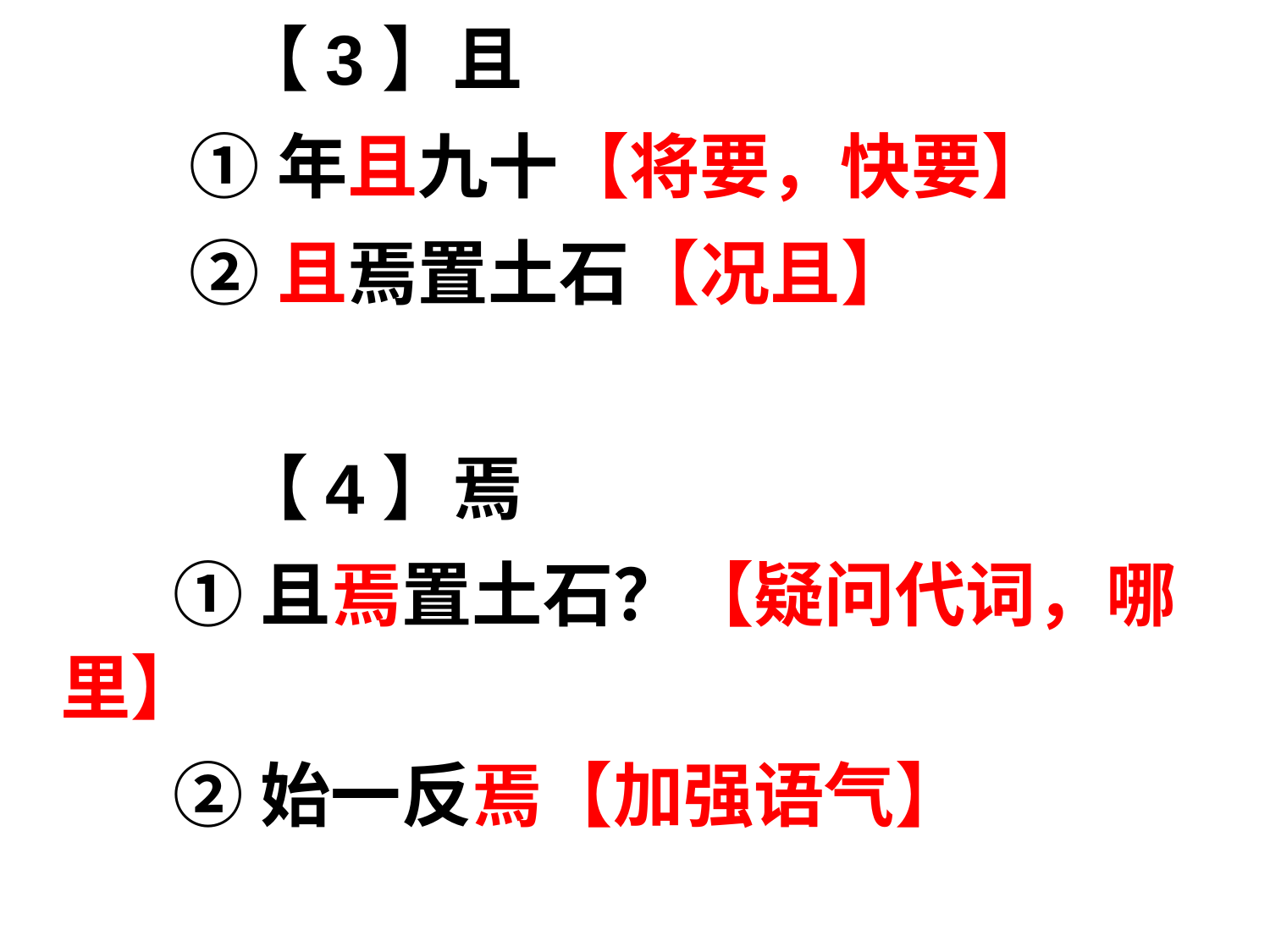

【3】且
           ①年且九十【将要，快要】
           ②且焉置土石【况且】

             【4】焉
          ①且焉置土石？【疑问代词，哪里】
          ②始一反焉【加强语气】
#